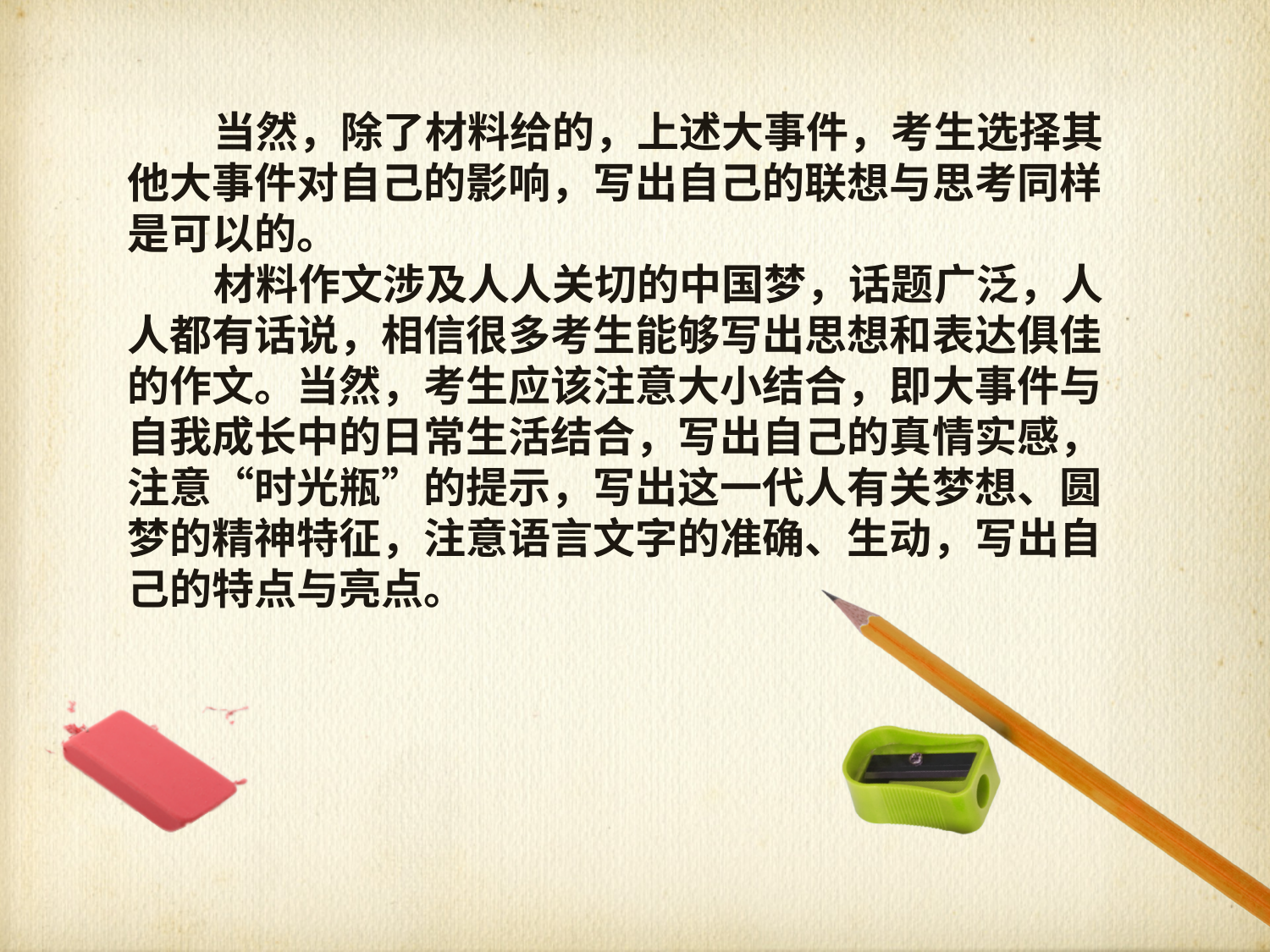

当然，除了材料给的，上述大事件，考生选择其他大事件对自己的影响，写出自己的联想与思考同样是可以的。
        材料作文涉及人人关切的中国梦，话题广泛，人人都有话说，相信很多考生能够写出思想和表达俱佳的作文。当然，考生应该注意大小结合，即大事件与自我成长中的日常生活结合，写出自己的真情实感，注意“时光瓶”的提示，写出这一代人有关梦想、圆梦的精神特征，注意语言文字的准确、生动，写出自己的特点与亮点。